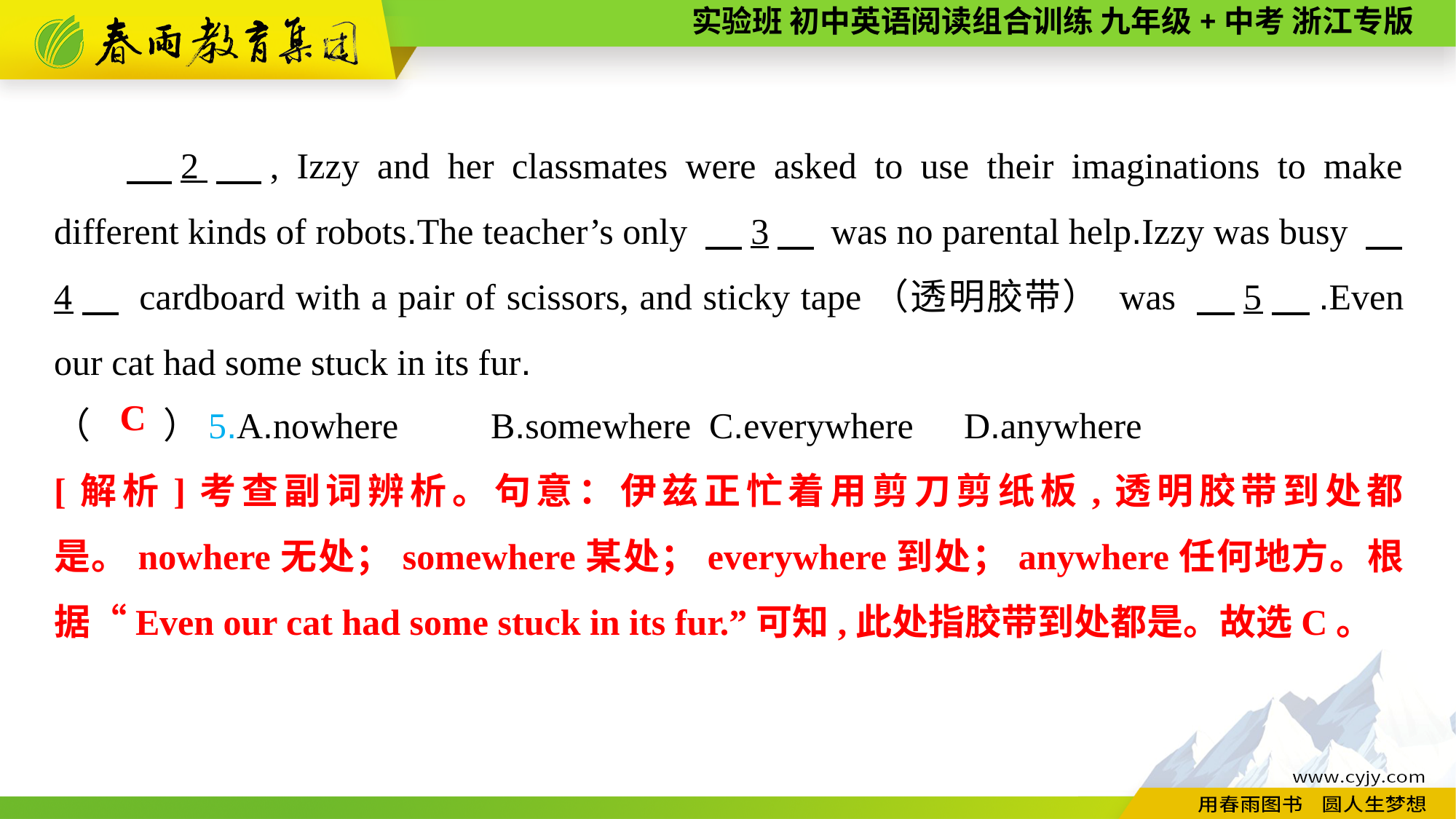

2　, Izzy and her classmates were asked to use their imaginations to make different kinds of robots.The teacher’s only 　3　 was no parental help.Izzy was busy 　4　 cardboard with a pair of scissors, and sticky tape（透明胶带） was 　5　.Even our cat had some stuck in its fur.
（　　）5.A.nowhere	B.somewhere	C.everywhere	    D.anywhere
C
[解析]考查副词辨析。句意：伊兹正忙着用剪刀剪纸板,透明胶带到处都是。nowhere无处；somewhere某处；everywhere到处；anywhere任何地方。根据“Even our cat had some stuck in its fur.”可知,此处指胶带到处都是。故选C。